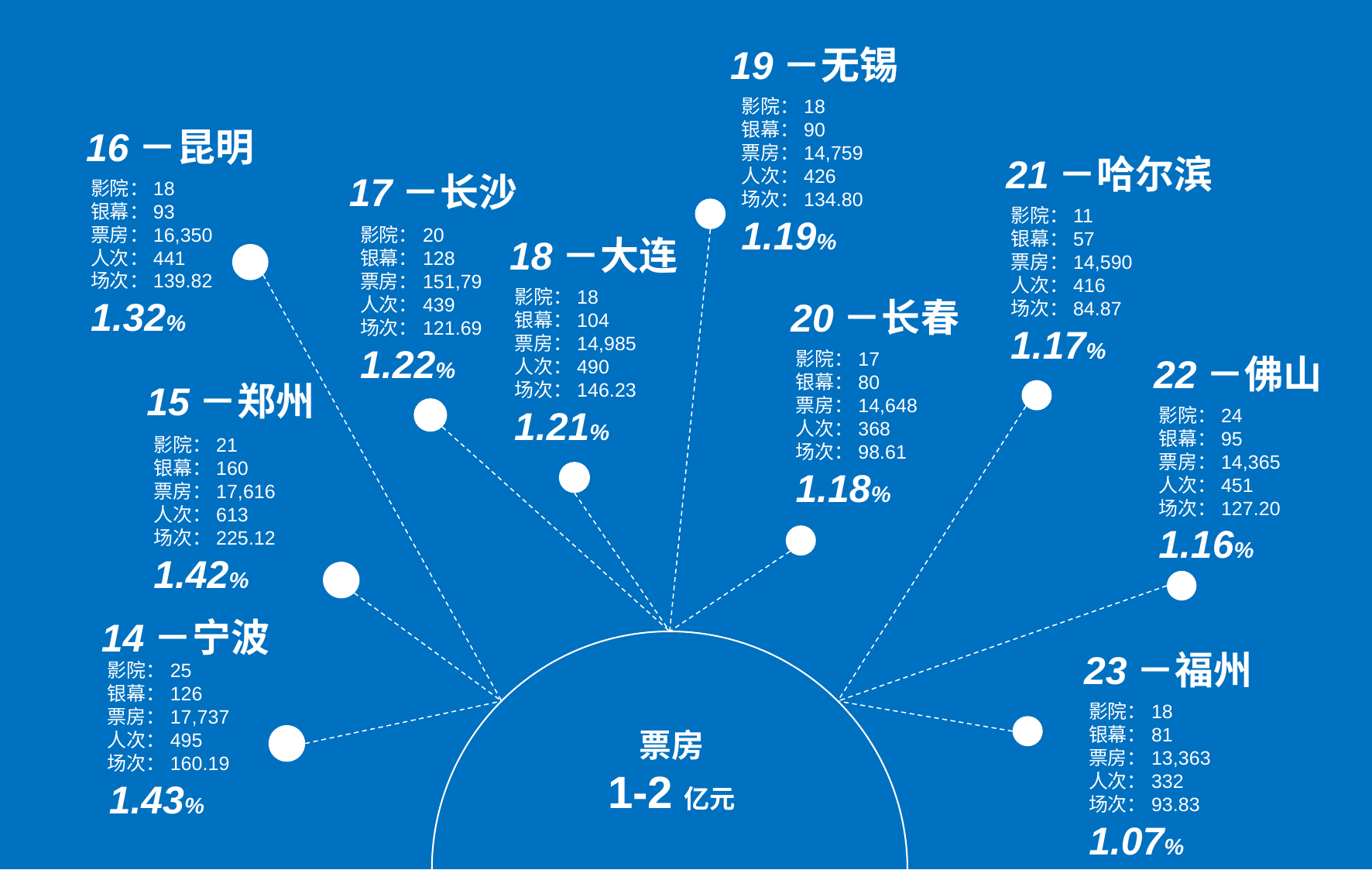

19－无锡
影院：18
银幕：90
票房：14,759
人次：426
场次：134.80
1.19%
16－昆明
21－哈尔滨
影院：18
银幕：93
票房：16,350
人次：441
场次：139.82
1.32%
17－长沙
影院：11
银幕：57
票房：14,590
人次：416
场次：84.87
1.17%
影院：20
银幕：128
票房：151,79
人次：439
场次：121.69
1.22%

18－大连

影院：18
银幕：104
票房：14,985
人次：490
场次：146.23
1.21%
20－长春
影院：17
银幕：80
票房：14,648
人次：368
场次：98.61
1.18%
22－佛山
15－郑州
影院：24
银幕：95
票房：14,365
人次：451
场次：127.20
1.16%

影院：21
银幕：160
票房：17,616
人次：613
场次：225.12
1.42%

14－宁波

影院：25
银幕：126
票房：17,737
人次：495
场次：160.19
1.43%
23－福州
影院：18
银幕：81
票房：13,363
人次：332
场次：93.83
1.07%

票房
1-2亿元